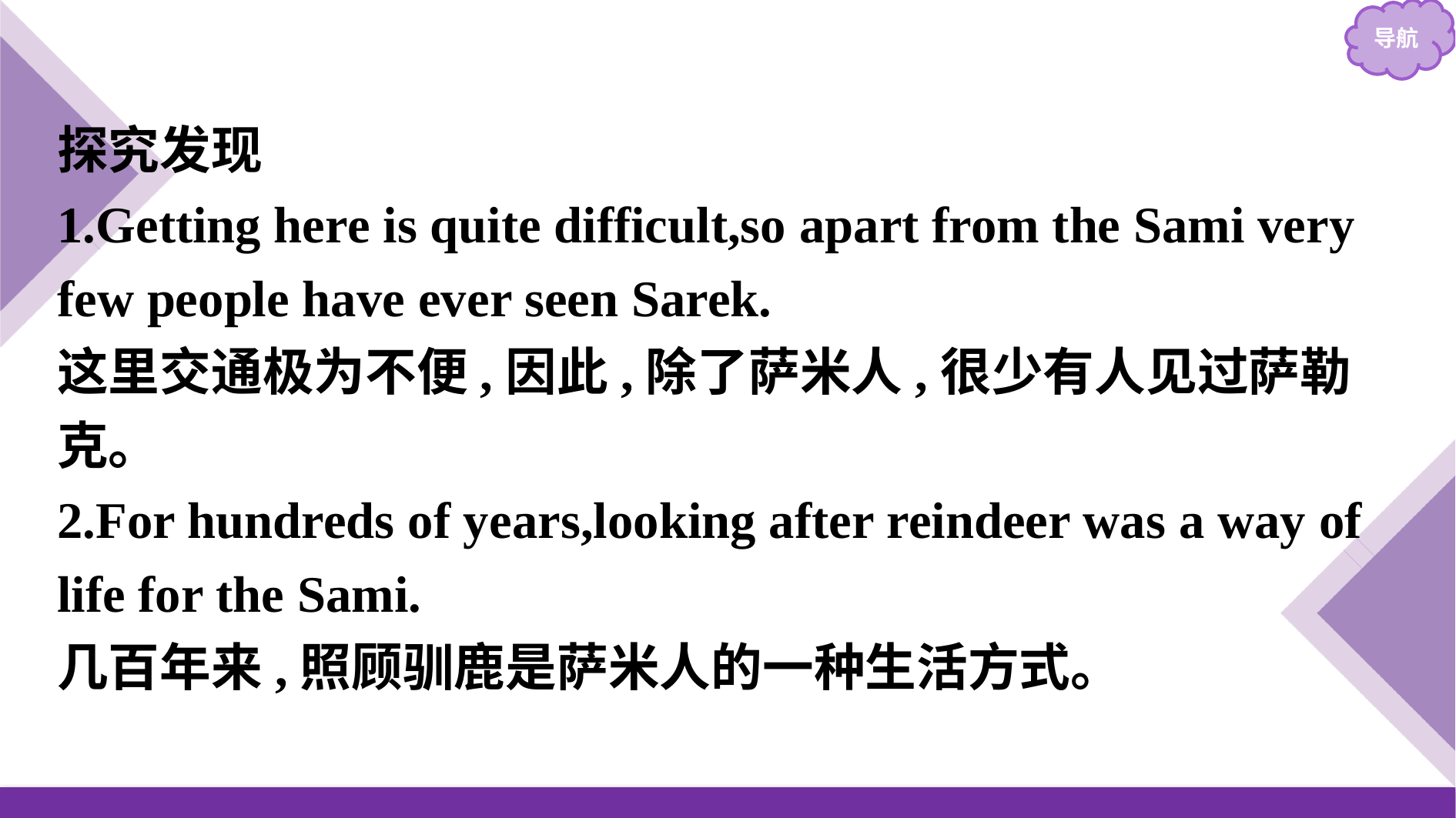

探究发现
1.Getting here is quite difficult,so apart from the Sami very few people have ever seen Sarek.
这里交通极为不便,因此,除了萨米人,很少有人见过萨勒克。
2.For hundreds of years,looking after reindeer was a way of life for the Sami.
几百年来,照顾驯鹿是萨米人的一种生活方式。